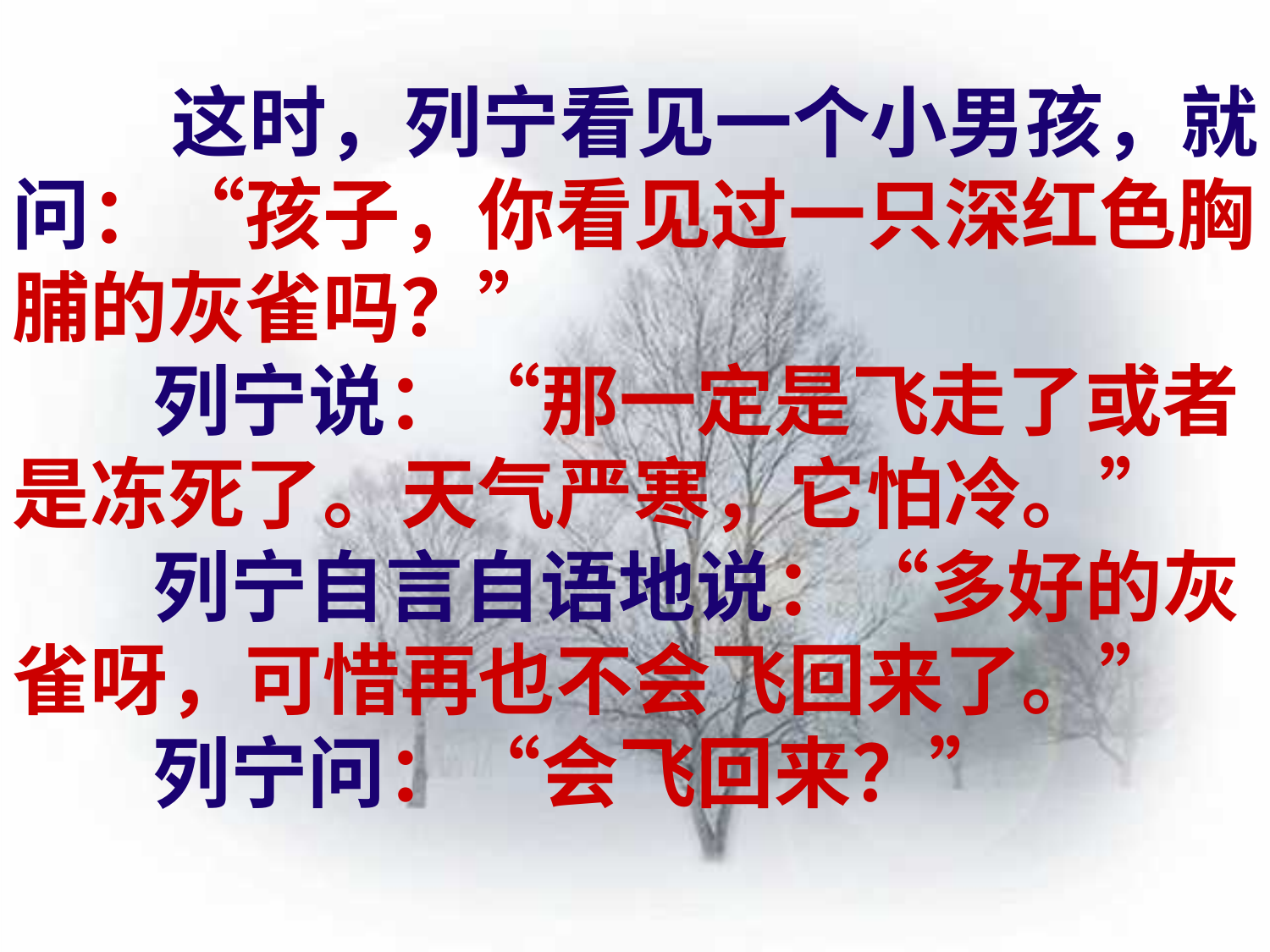

# 这时，列宁看见一个小男孩，就问：“孩子，你看见过一只深红色胸脯的灰雀吗？” 列宁说：“那一定是飞走了或者是冻死了。天气严寒，它怕冷。” 列宁自言自语地说：“多好的灰雀呀，可惜再也不会飞回来了。” 列宁问：“会飞回来？”